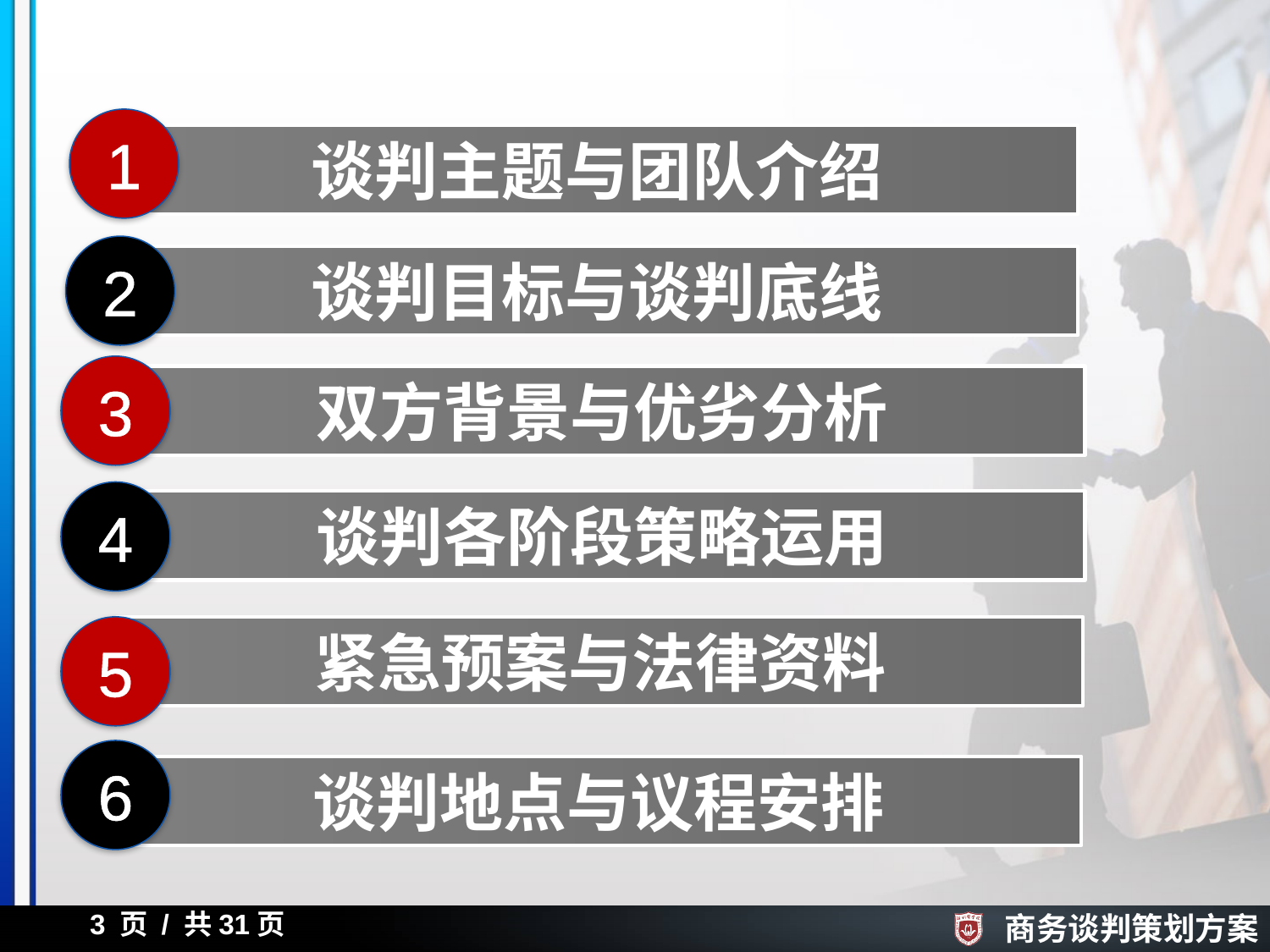

1
谈判主题与团队介绍
2
谈判目标与谈判底线
3
双方背景与优劣分析
4
谈判各阶段策略运用
紧急预案与法律资料
5
6
谈判地点与议程安排
3 页 / 共31页